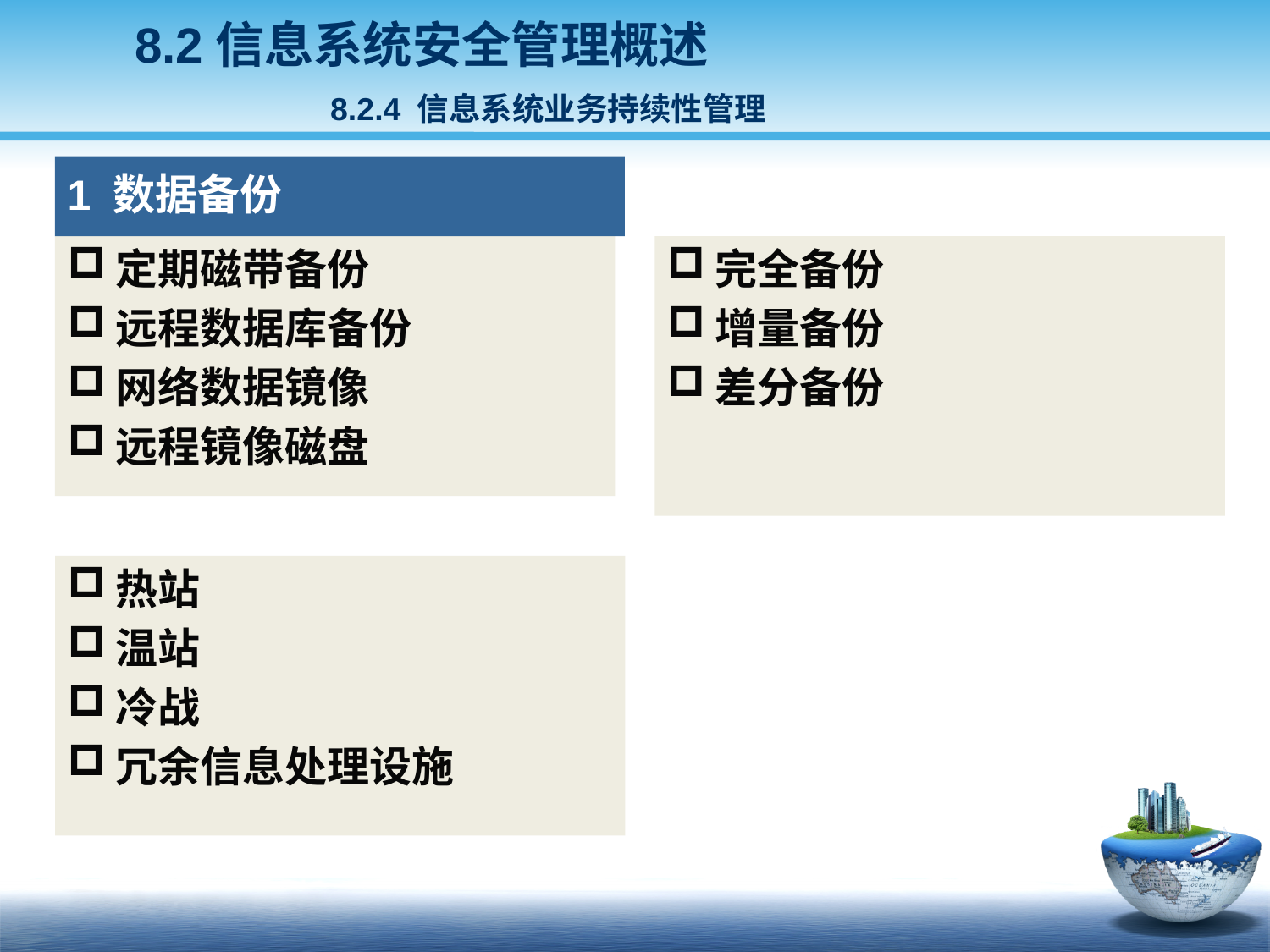

8.2信息系统安全管理概述
                      8.2.4 信息系统业务持续性管理
1 数据备份
定期磁带备份
远程数据库备份
网络数据镜像
远程镜像磁盘
完全备份
增量备份
差分备份
热站
温站
冷战
冗余信息处理设施